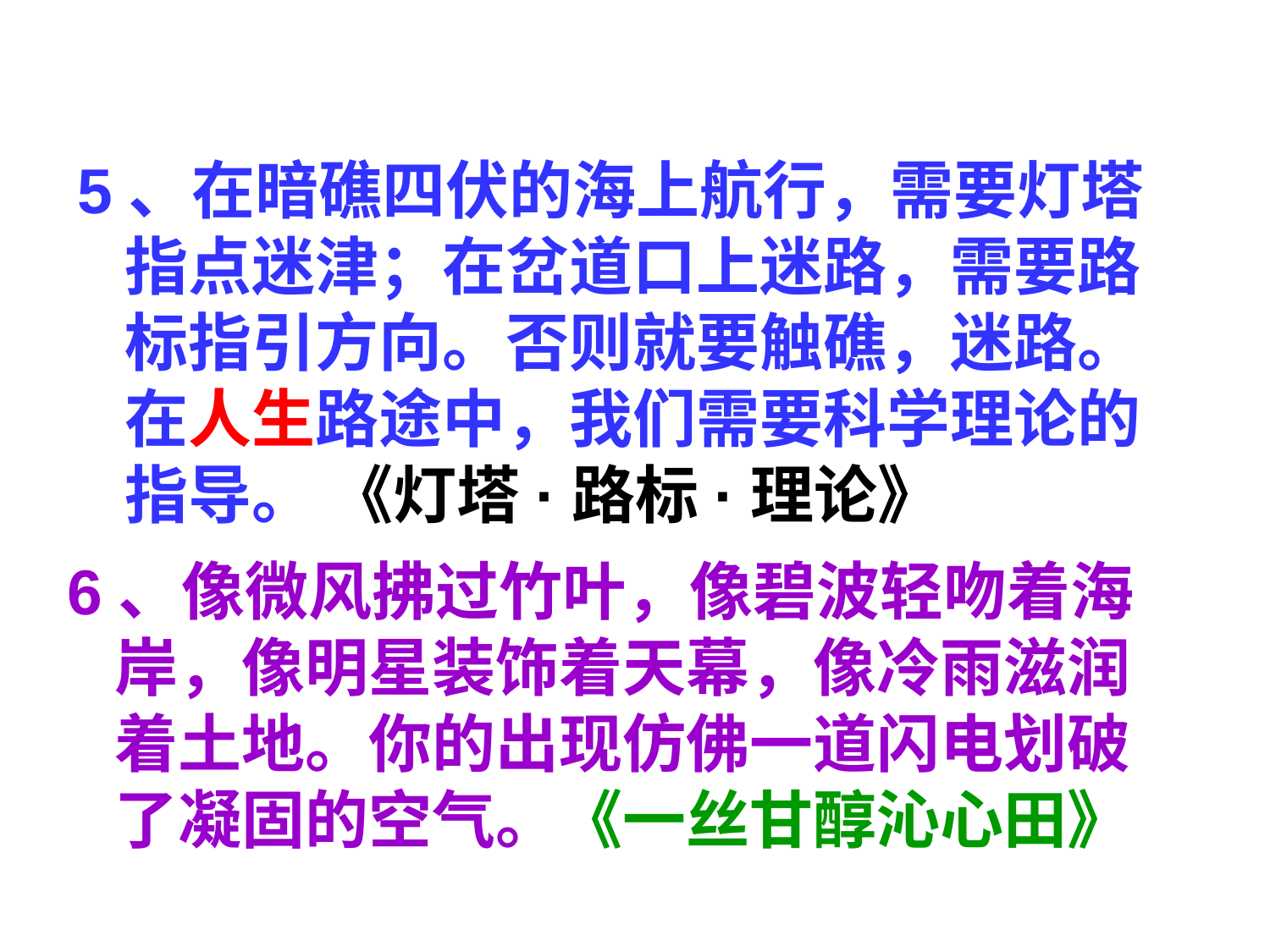

5、在暗礁四伏的海上航行，需要灯塔指点迷津；在岔道口上迷路，需要路标指引方向。否则就要触礁，迷路。在人生路途中，我们需要科学理论的指导。 《灯塔·路标·理论》

6、像微风拂过竹叶，像碧波轻吻着海岸，像明星装饰着天幕，像冷雨滋润着土地。你的出现仿佛一道闪电划破了凝固的空气。《一丝甘醇沁心田》